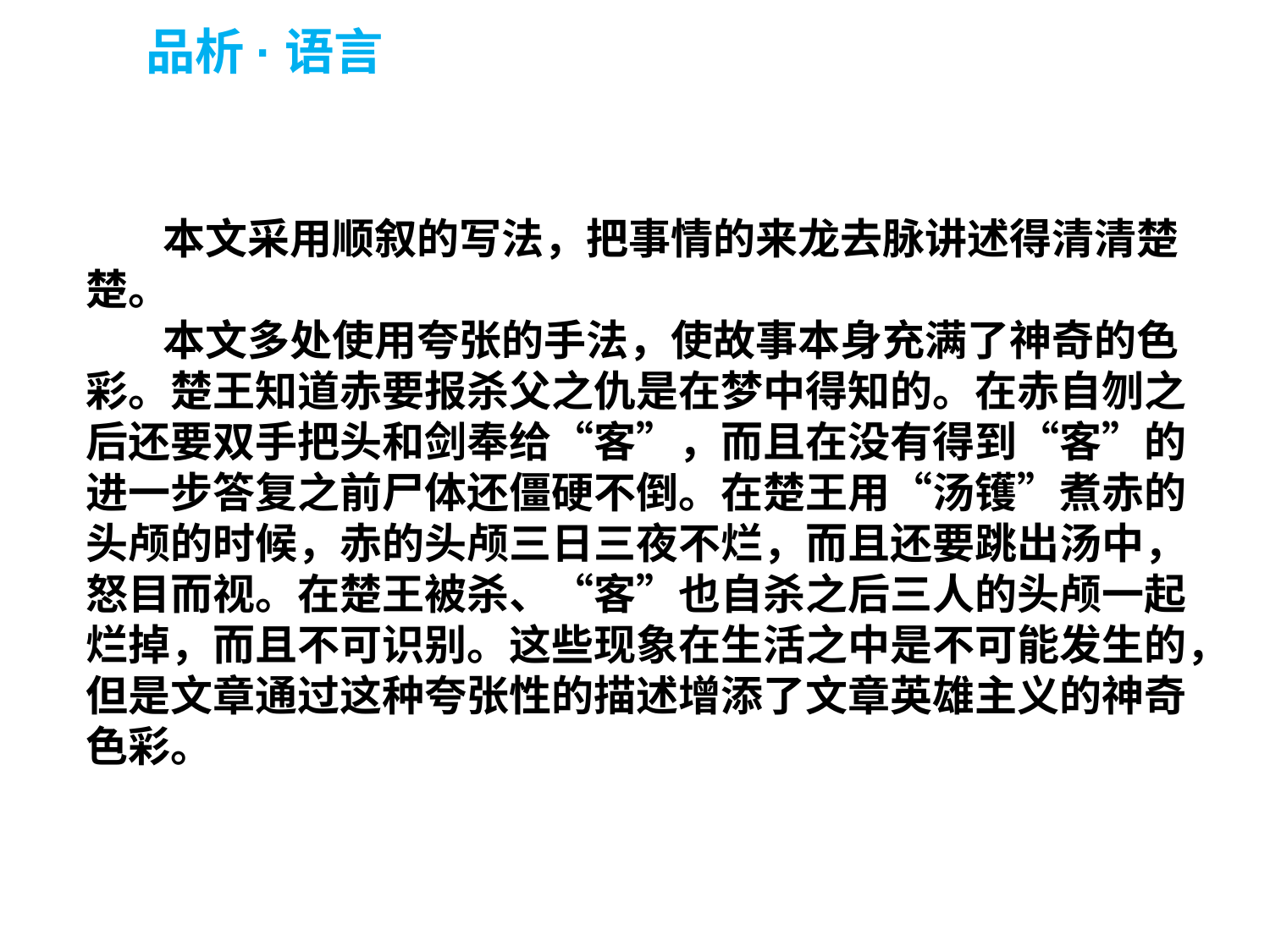

品析·语言
       本文采用顺叙的写法，把事情的来龙去脉讲述得清清楚楚。
       本文多处使用夸张的手法，使故事本身充满了神奇的色彩。楚王知道赤要报杀父之仇是在梦中得知的。在赤自刎之后还要双手把头和剑奉给“客”，而且在没有得到“客”的进一步答复之前尸体还僵硬不倒。在楚王用“汤镬”煮赤的头颅的时候，赤的头颅三日三夜不烂，而且还要跳出汤中，怒目而视。在楚王被杀、“客”也自杀之后三人的头颅一起烂掉，而且不可识别。这些现象在生活之中是不可能发生的，但是文章通过这种夸张性的描述增添了文章英雄主义的神奇色彩。